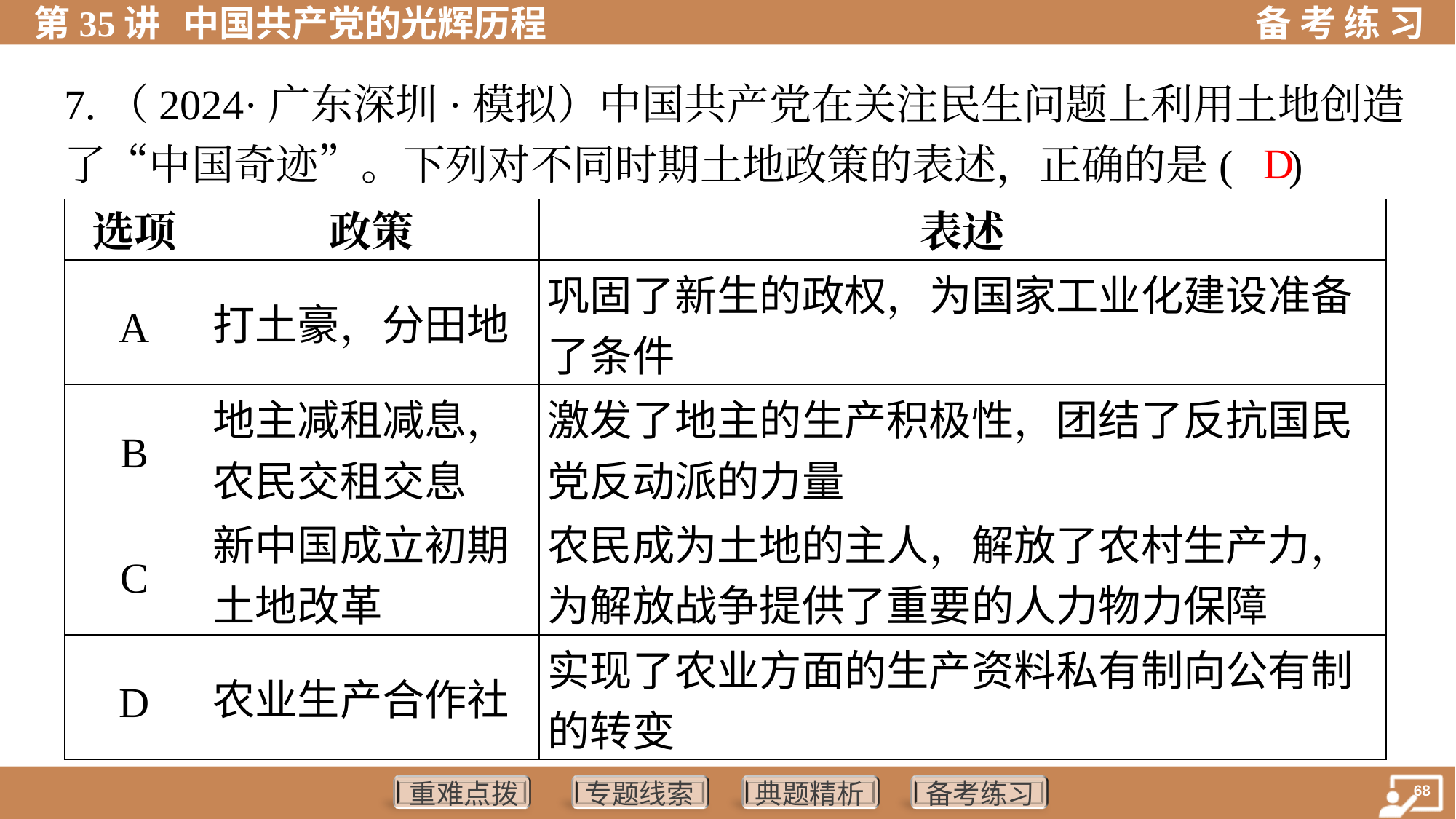

7.（2024·广东深圳·模拟）中国共产党在关注民生问题上利用土地创造
了“中国奇迹”。下列对不同时期土地政策的表述，正确的是(     )
        D
| 选项 | 政策 | 表述 |
| --- | --- | --- |
| A | 打土豪，分田地 | 巩固了新生的政权，为国家工业化建设准备 了条件 |
| B | 地主减租减息， 农民交租交息 | 激发了地主的生产积极性，团结了反抗国民 党反动派的力量 |
| C | 新中国成立初期 土地改革 | 农民成为土地的主人，解放了农村生产力， 为解放战争提供了重要的人力物力保障 |
| D | 农业生产合作社 | 实现了农业方面的生产资料私有制向公有制 的转变 |